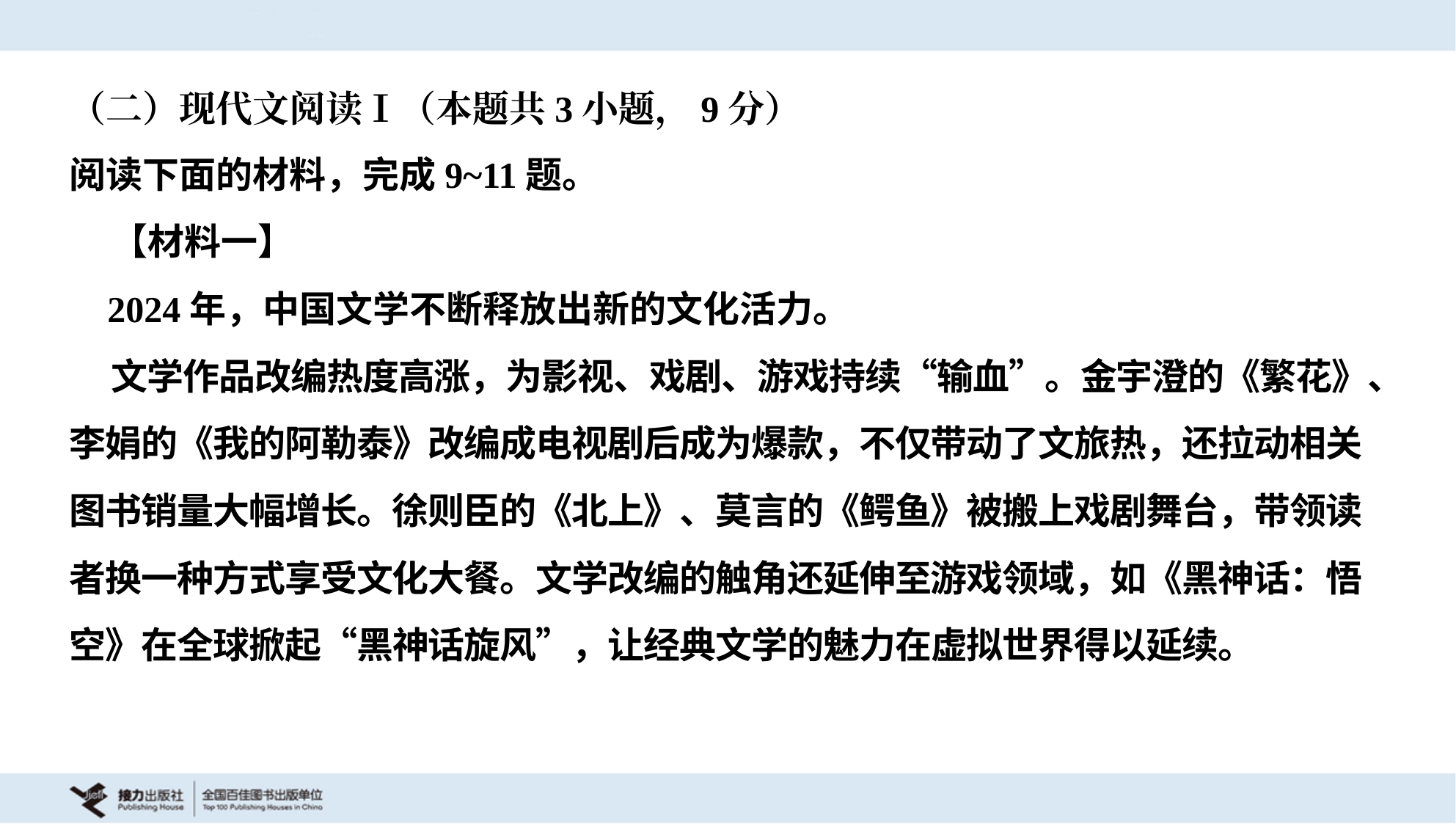

（二）现代文阅读Ⅰ（本题共3小题，9分）
阅读下面的材料，完成9~11题。
    【材料一】
    2024年，中国文学不断释放出新的文化活力。
    文学作品改编热度高涨，为影视、戏剧、游戏持续“输血”。金宇澄的《繁花》、
李娟的《我的阿勒泰》改编成电视剧后成为爆款，不仅带动了文旅热，还拉动相关
图书销量大幅增长。徐则臣的《北上》、莫言的《鳄鱼》被搬上戏剧舞台，带领读
者换一种方式享受文化大餐。文学改编的触角还延伸至游戏领域，如《黑神话：悟
空》在全球掀起“黑神话旋风”，让经典文学的魅力在虚拟世界得以延续。